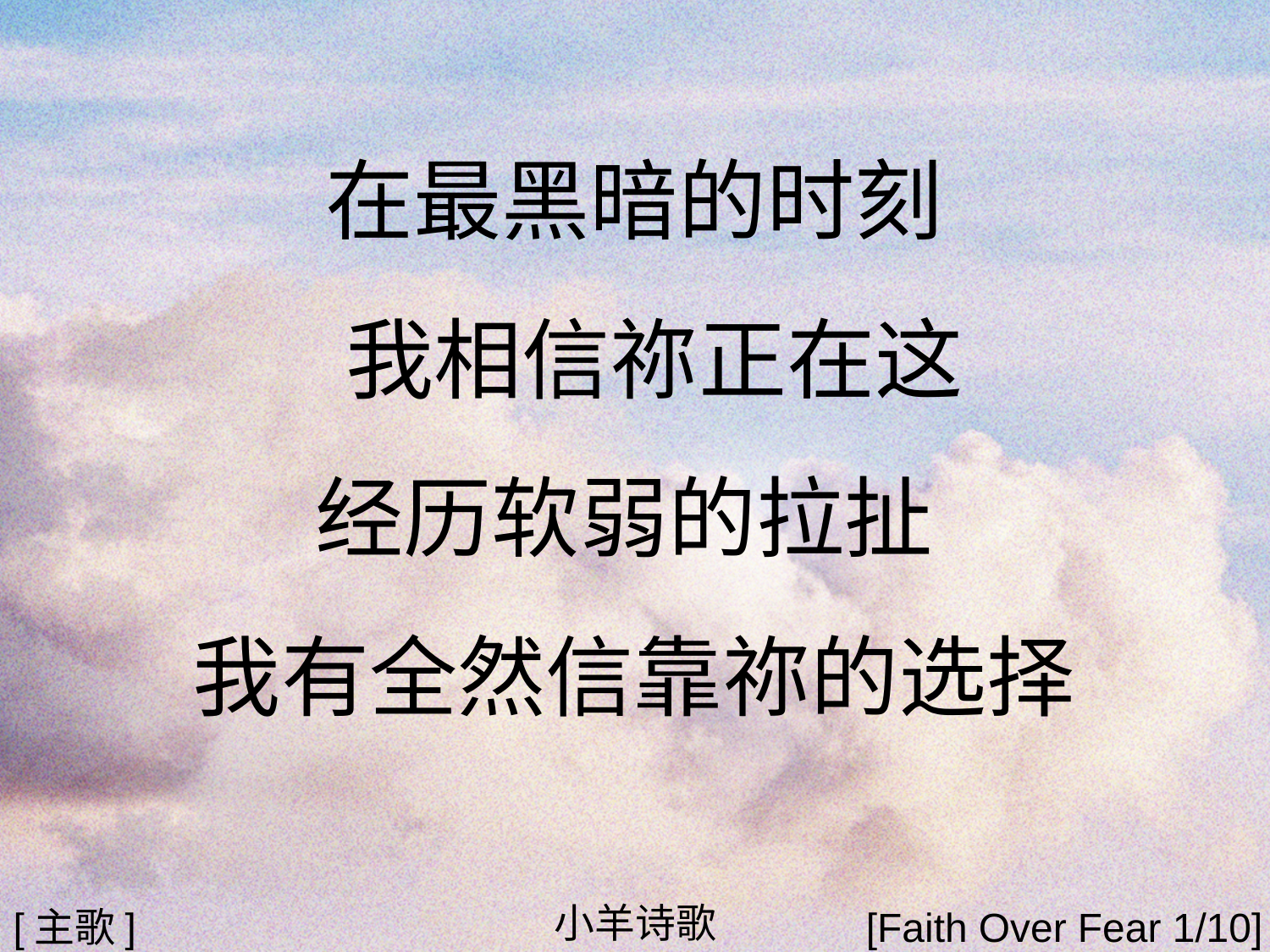

在最黑暗的时刻
 我相信祢正在这
经历软弱的拉扯
我有全然信靠祢的选择
#

小羊诗歌
[主歌]
[Faith Over Fear 1/10]